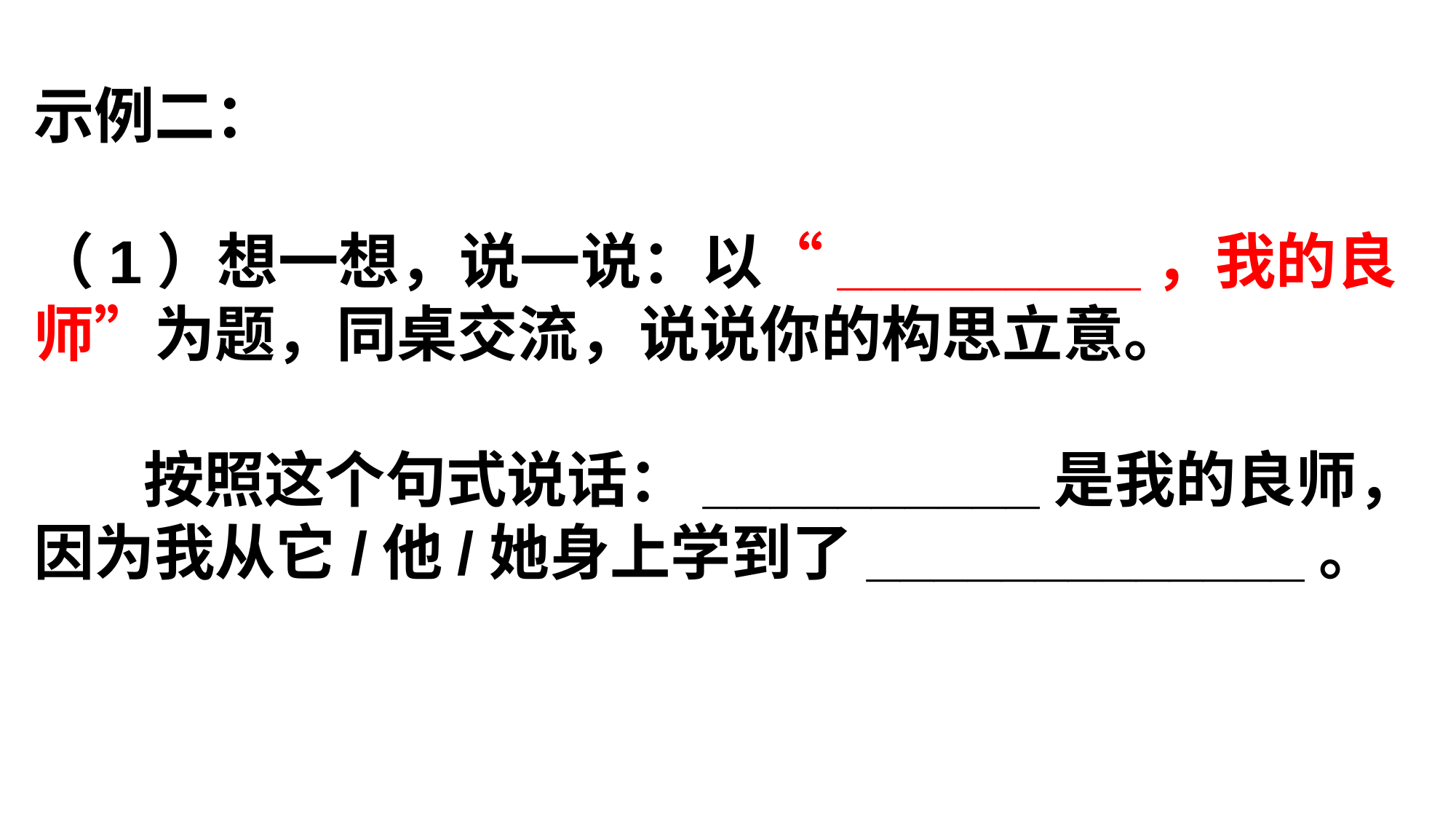

示例二：

（1）想一想，说一说：以“_________，我的良师”为题，同桌交流，说说你的构思立意。

       按照这个句式说话：__________是我的良师，因为我从它/他/她身上学到了_____________。